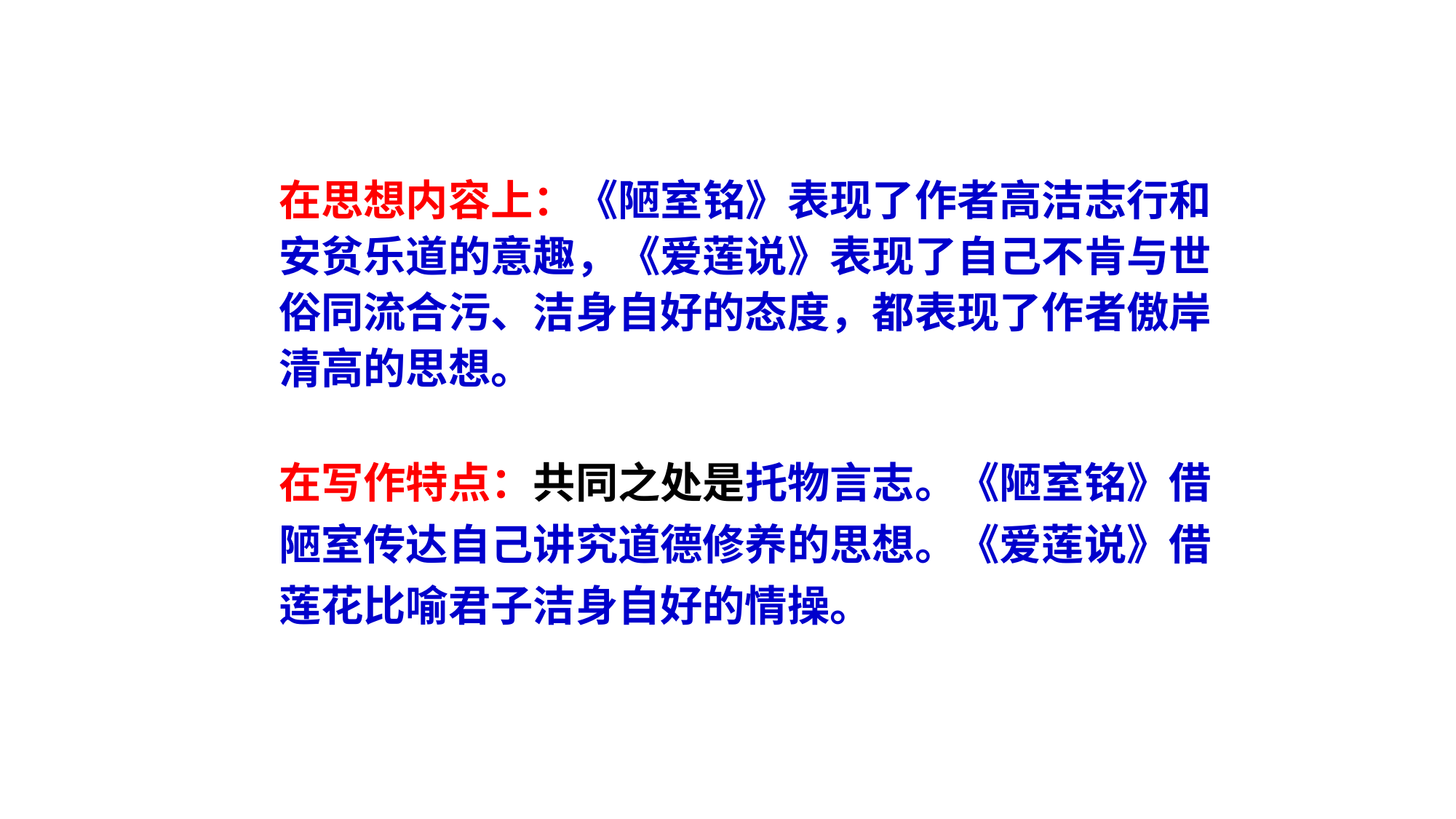

在思想内容上：《陋室铭》表现了作者高洁志行和安贫乐道的意趣，《爱莲说》表现了自己不肯与世俗同流合污、洁身自好的态度，都表现了作者傲岸清高的思想。
在写作特点：共同之处是托物言志。《陋室铭》借陋室传达自己讲究道德修养的思想。《爱莲说》借莲花比喻君子洁身自好的情操。